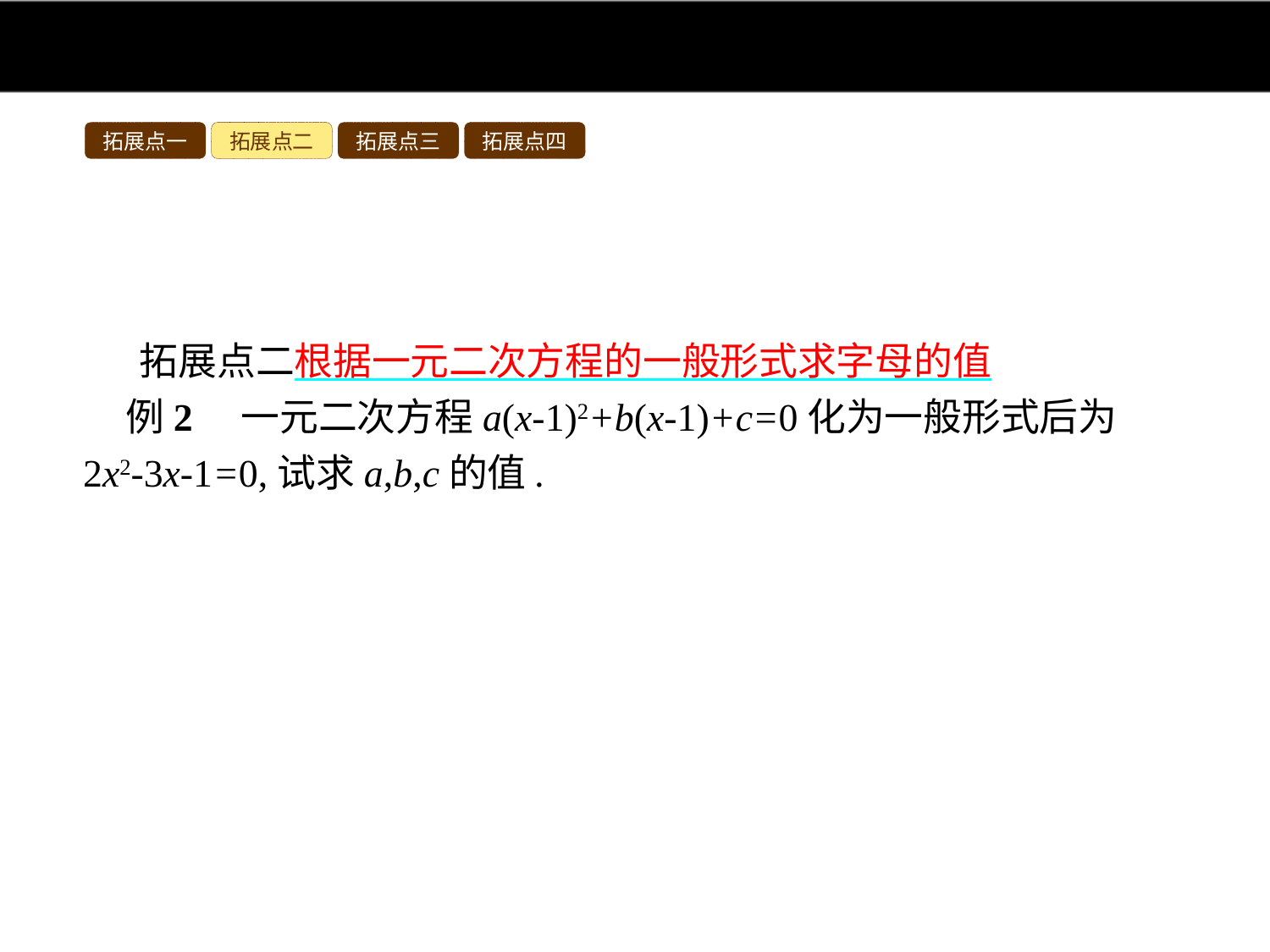

拓展点一
拓展点二
拓展点三
拓展点四
拓展点二根据一元二次方程的一般形式求字母的值
例2　一元二次方程a(x-1)2+b(x-1)+c=0化为一般形式后为2x2-3x-1=0,试求a,b,c的值.
分析:欲求a,b,c的值,可以先把方程的左端进行整理化简,变成一元二次方程的一般形式,然后根据对应项的系数相等可得关于a,b,c的方程组,通过解方程组可得答案.